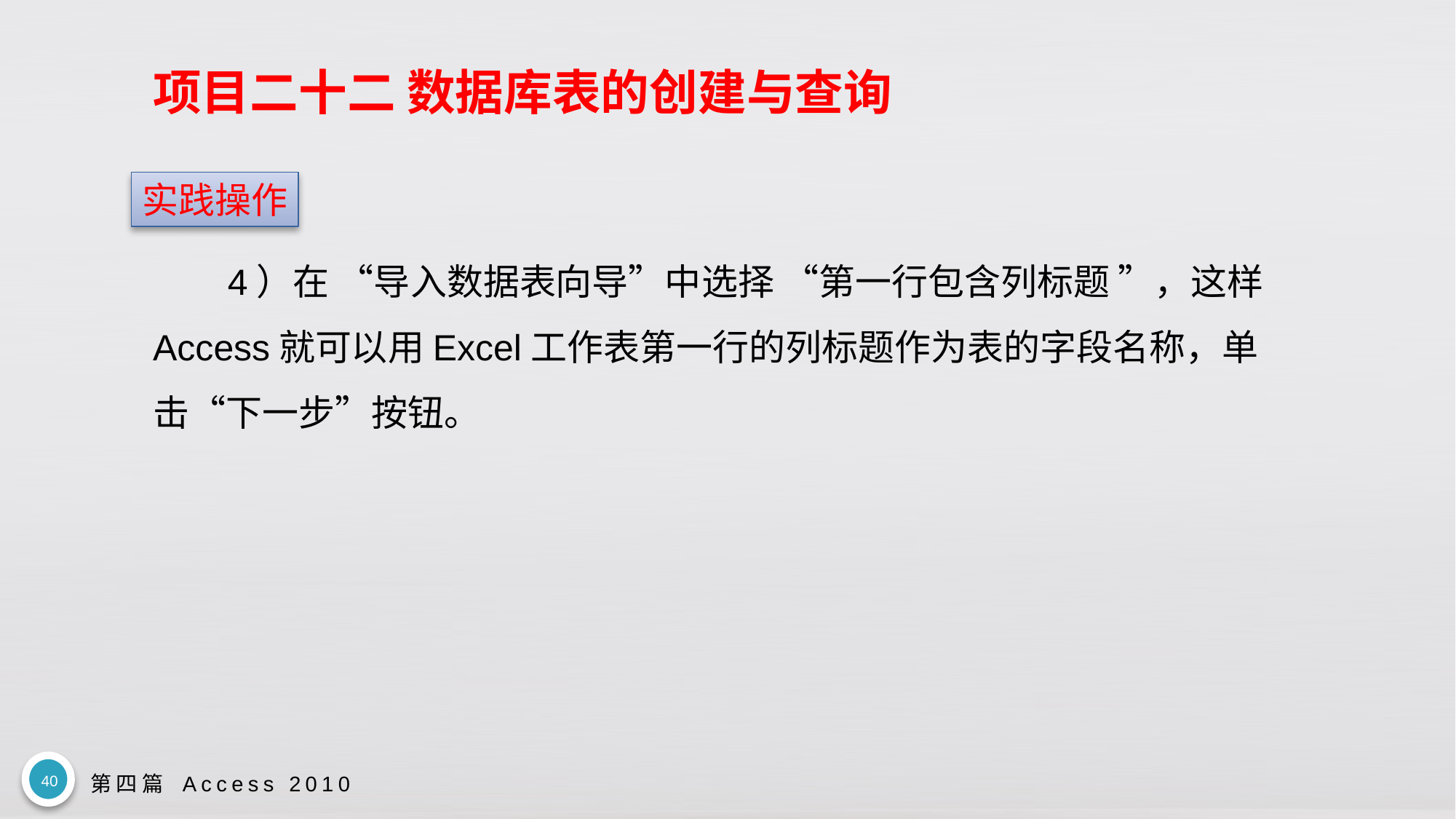

# 项目二十二 数据库表的创建与查询
实践操作
4）在 “导入数据表向导”中选择 “第一行包含列标题 ”，这样 Access就可以用Excel工作表第一行的列标题作为表的字段名称，单击“下一步”按钮。
40